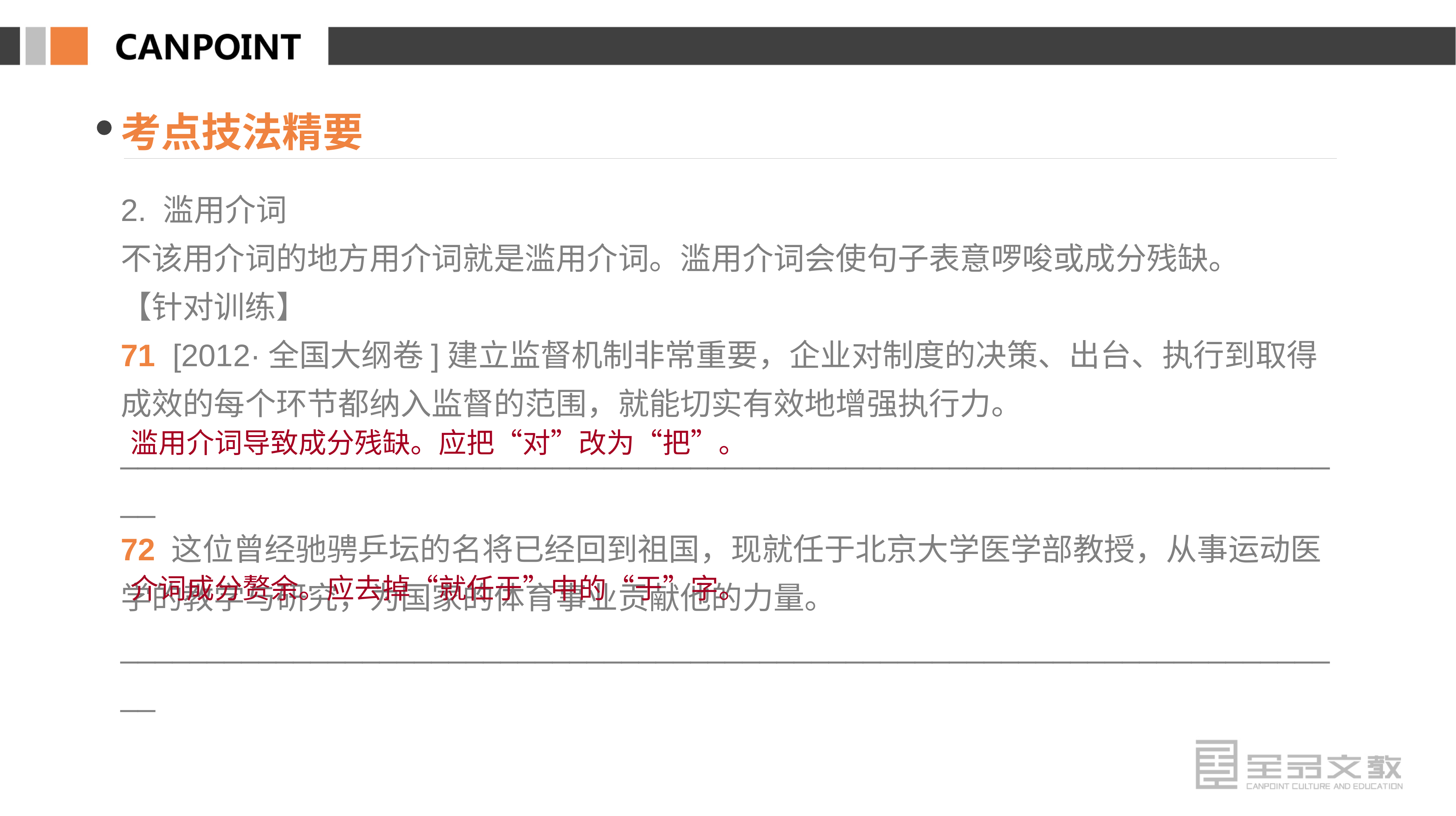

考点技法精要

2. 滥用介词
不该用介词的地方用介词就是滥用介词。滥用介词会使句子表意啰唆或成分残缺。
【针对训练】
71  [2012·全国大纲卷]建立监督机制非常重要，企业对制度的决策、出台、执行到取得成效的每个环节都纳入监督的范围，就能切实有效地增强执行力。
________________________________________________________________________
72 这位曾经驰骋乒坛的名将已经回到祖国，现就任于北京大学医学部教授，从事运动医学的教学与研究，为国家的体育事业贡献他的力量。
________________________________________________________________________
滥用介词导致成分残缺。应把“对”改为“把”。
介词成分赘余。应去掉“就任于”中的“于”字。